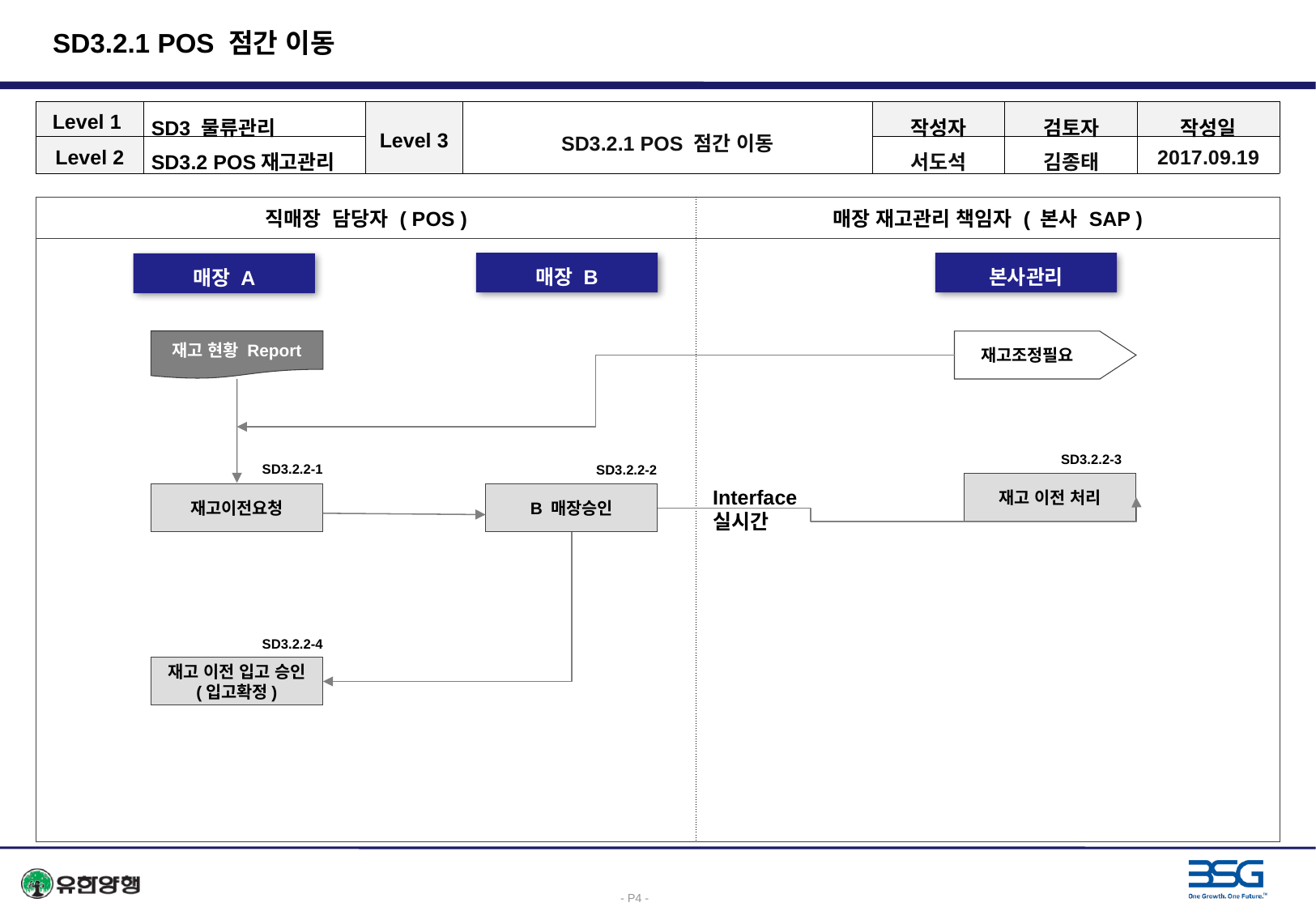

# SD3.2.1 POS 점간 이동
| Level 1 | SD3 물류관리 | Level 3 | SD3.2.1 POS 점간 이동 | 작성자 | 검토자 | 작성일 |
| --- | --- | --- | --- | --- | --- | --- |
| Level 2 | SD3.2 POS재고관리 |  |  | 서도석 | 김종태 | 2017.09.19 |
| 직매장 담당자 ( POS ) | 매장 재고관리 책임자 ( 본사 SAP ) |
| --- | --- |
|  |  |
매장 B
본사관리
매장 A
재고조정필요
재고 현황 Report
SD3.2.2-3
SD3.2.2-1
SD3.2.2-2
재고 이전 처리
Interface
실시간
재고이전요청
B 매장승인
SD3.2.2-4
재고 이전 입고 승인
(입고확정)